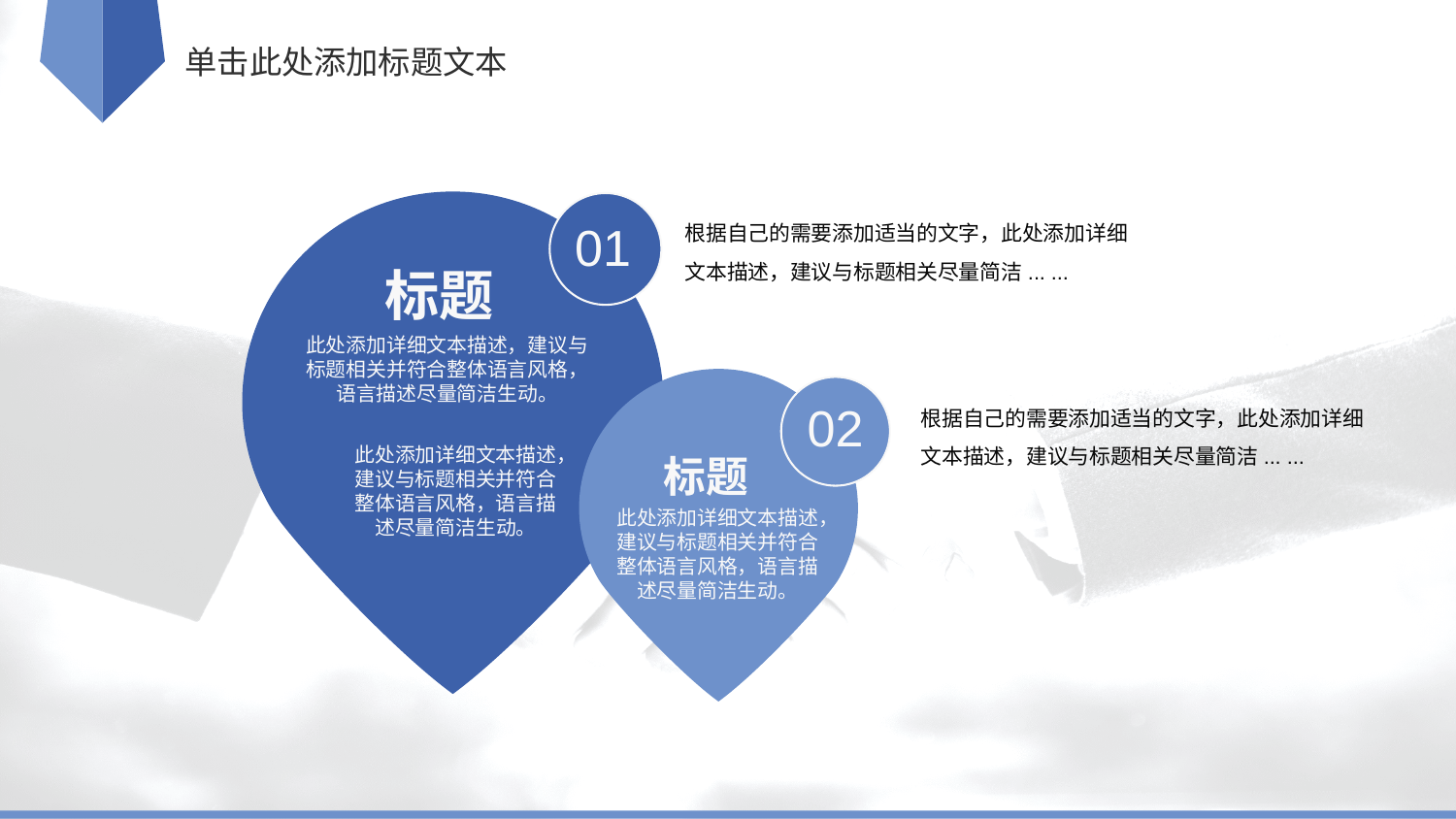

0
2
单击此处添加标题文本

根据自己的需要添加适当的文字，此处添加详细文本描述，建议与标题相关尽量简洁... ...
01
标题
此处添加详细文本描述，建议与标题相关并符合整体语言风格，语言描述尽量简洁生动。

根据自己的需要添加适当的文字，此处添加详细文本描述，建议与标题相关尽量简洁... ...
02
此处添加详细文本描述，建议与标题相关并符合整体语言风格，语言描述尽量简洁生动。
标题
此处添加详细文本描述，建议与标题相关并符合整体语言风格，语言描述尽量简洁生动。